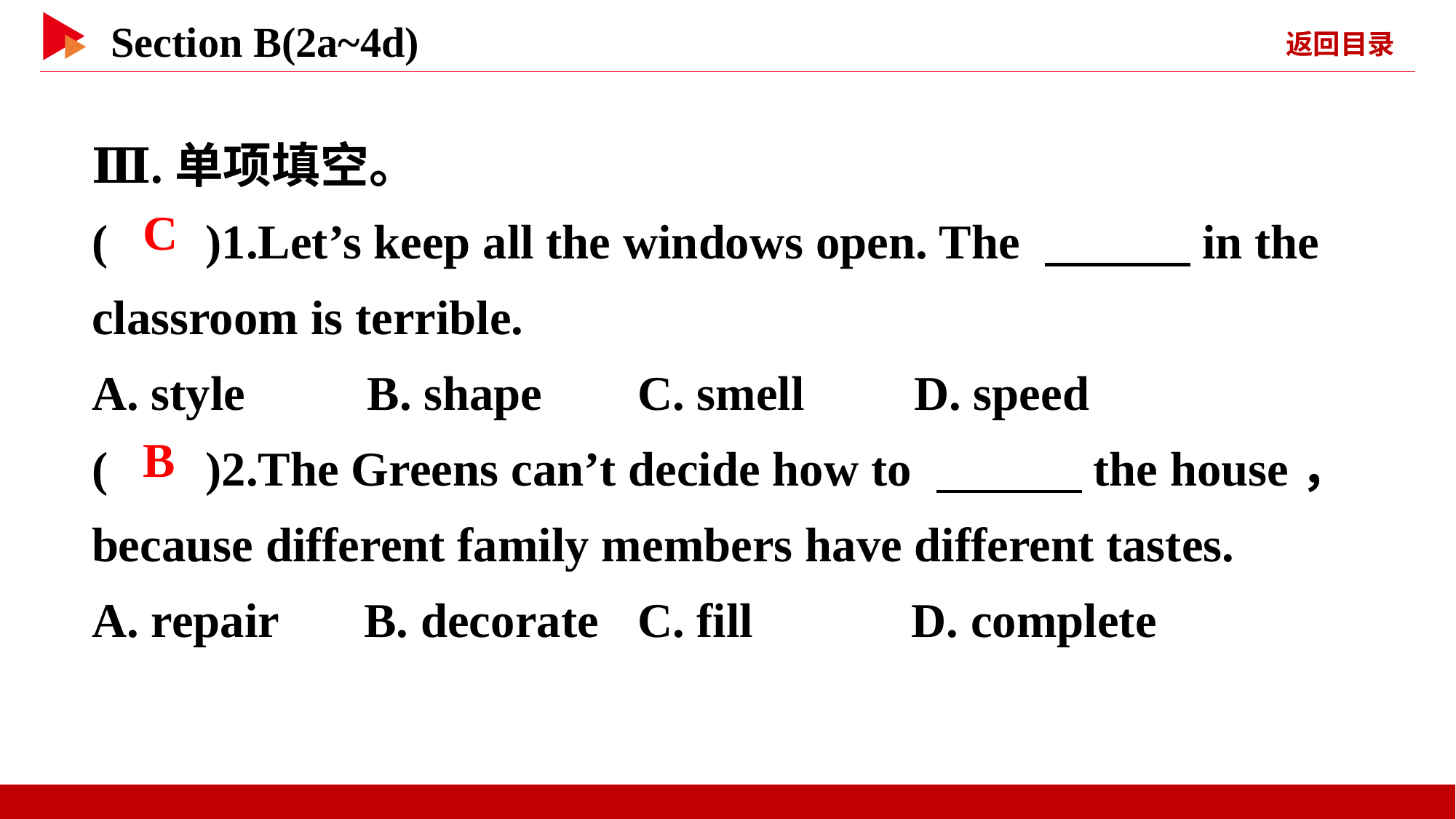

Ⅲ.单项填空。
(        )1.Let’s keep all the windows open. The 　　　in the classroom is terrible.
A. style          B. shape	C. smell         D. speed
(        )2.The Greens can’t decide how to 　　　the house， because different family members have different tastes.
A. repair       B. decorate	C. fill             D. complete
   C
   B